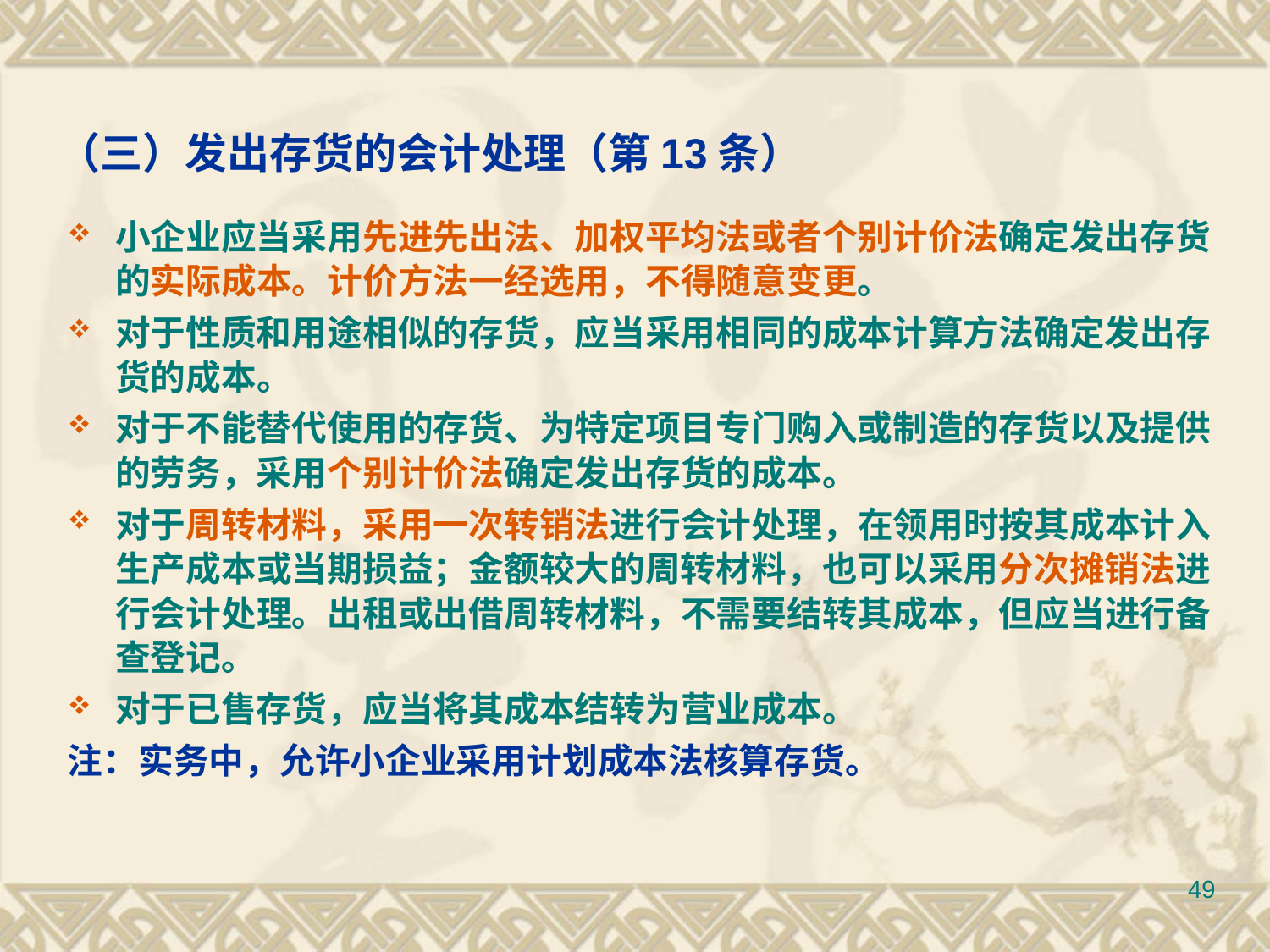

# （三）发出存货的会计处理（第13条）
小企业应当采用先进先出法、加权平均法或者个别计价法确定发出存货的实际成本。计价方法一经选用，不得随意变更。
对于性质和用途相似的存货，应当采用相同的成本计算方法确定发出存货的成本。
对于不能替代使用的存货、为特定项目专门购入或制造的存货以及提供的劳务，采用个别计价法确定发出存货的成本。
对于周转材料，采用一次转销法进行会计处理，在领用时按其成本计入生产成本或当期损益；金额较大的周转材料，也可以采用分次摊销法进行会计处理。出租或出借周转材料，不需要结转其成本，但应当进行备查登记。
对于已售存货，应当将其成本结转为营业成本。
注：实务中，允许小企业采用计划成本法核算存货。
49